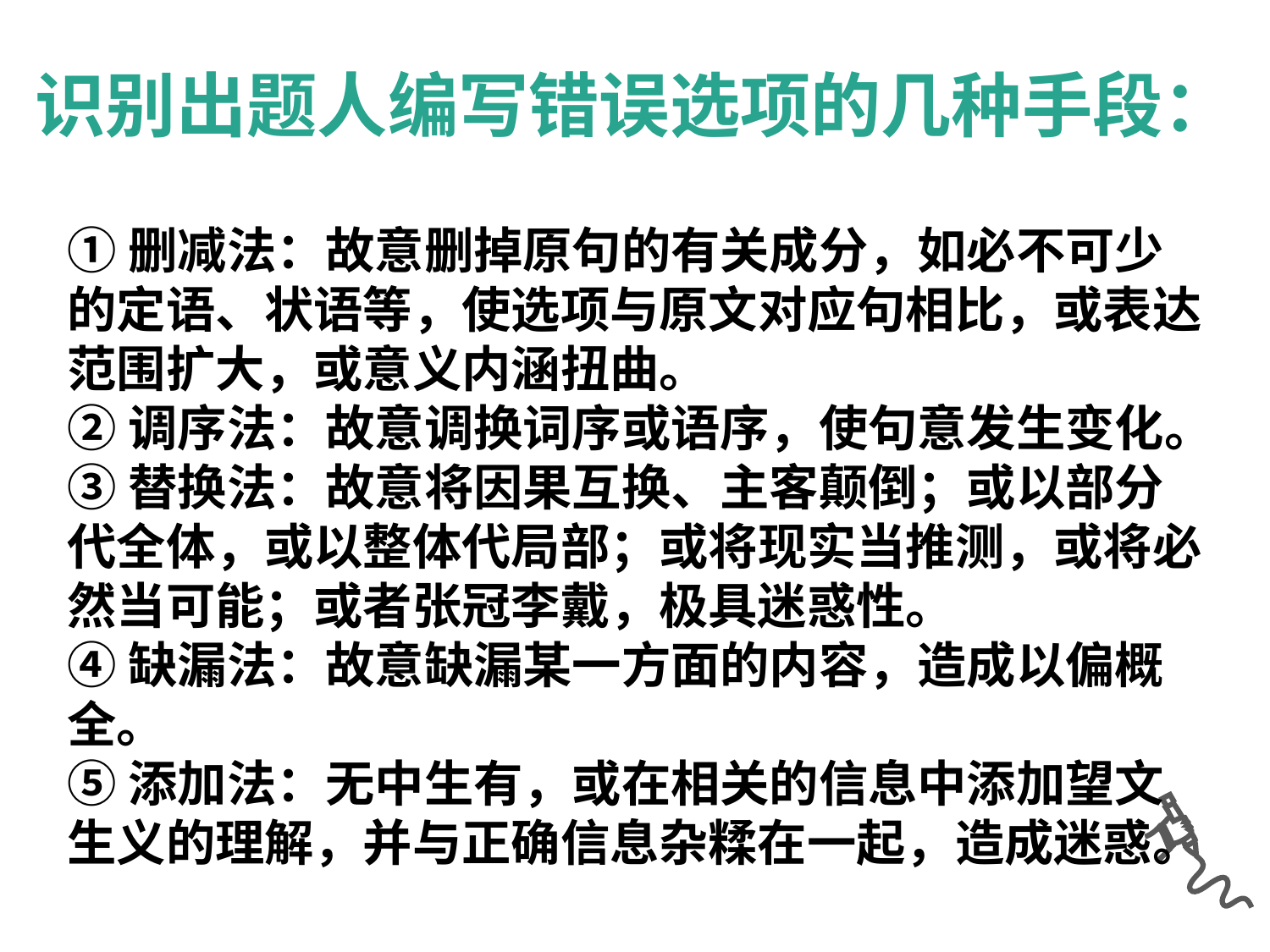

识别出题人编写错误选项的几种手段：
①删减法：故意删掉原句的有关成分，如必不可少的定语、状语等，使选项与原文对应句相比，或表达范围扩大，或意义内涵扭曲。
②调序法：故意调换词序或语序，使句意发生变化。
③替换法：故意将因果互换、主客颠倒；或以部分代全体，或以整体代局部；或将现实当推测，或将必然当可能；或者张冠李戴，极具迷惑性。
④缺漏法：故意缺漏某一方面的内容，造成以偏概全。
⑤添加法：无中生有，或在相关的信息中添加望文生义的理解，并与正确信息杂糅在一起，造成迷惑。